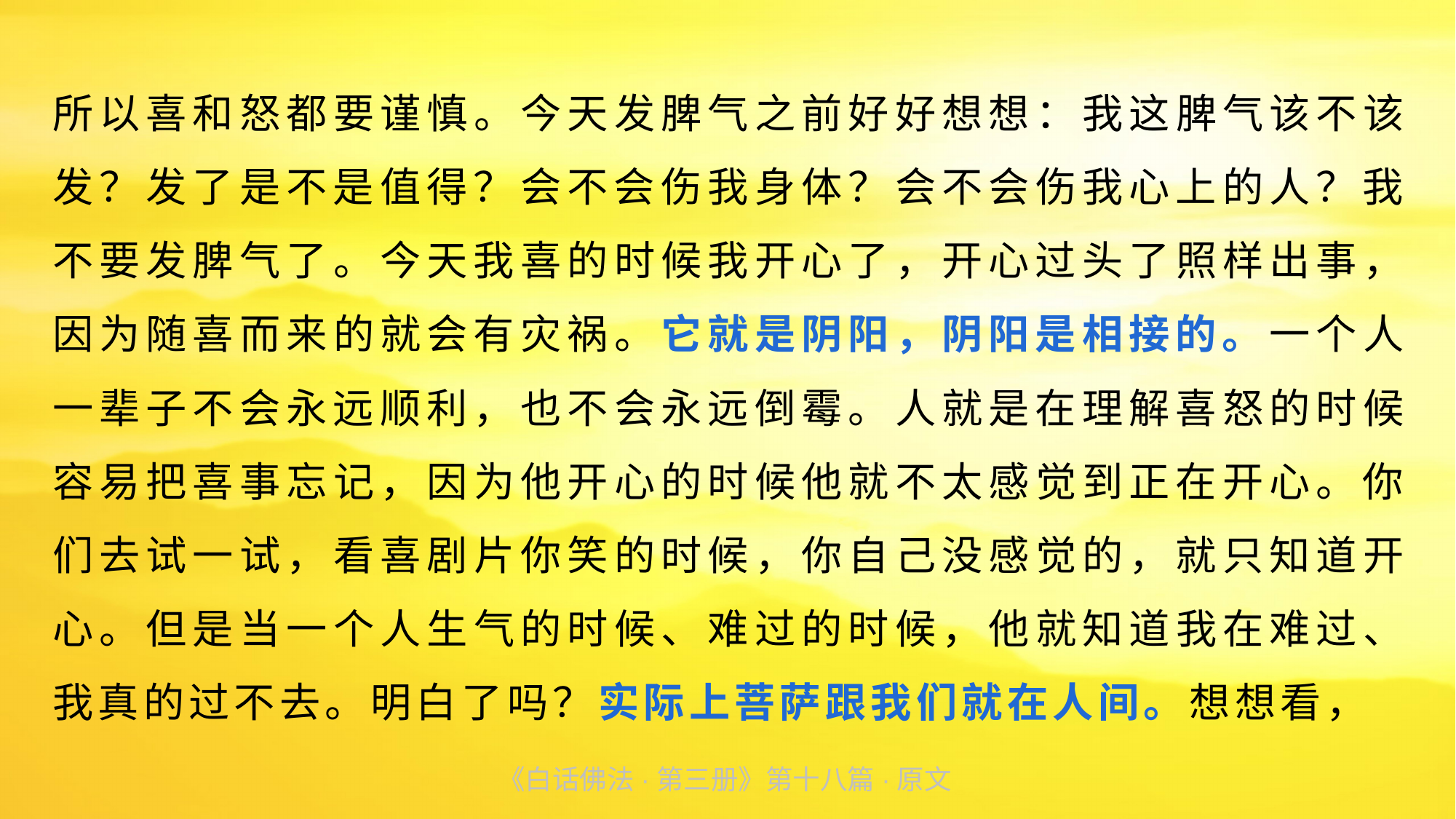

所以喜和怒都要谨慎。今天发脾气之前好好想想：我这脾气该不该发？发了是不是值得？会不会伤我身体？会不会伤我心上的人？我不要发脾气了。今天我喜的时候我开心了，开心过头了照样出事，因为随喜而来的就会有灾祸。它就是阴阳，阴阳是相接的。一个人一辈子不会永远顺利，也不会永远倒霉。人就是在理解喜怒的时候容易把喜事忘记，因为他开心的时候他就不太感觉到正在开心。你们去试一试，看喜剧片你笑的时候，你自己没感觉的，就只知道开心。但是当一个人生气的时候、难过的时候，他就知道我在难过、我真的过不去。明白了吗？实际上菩萨跟我们就在人间。想想看，
《白话佛法·第三册》第十八篇·原文